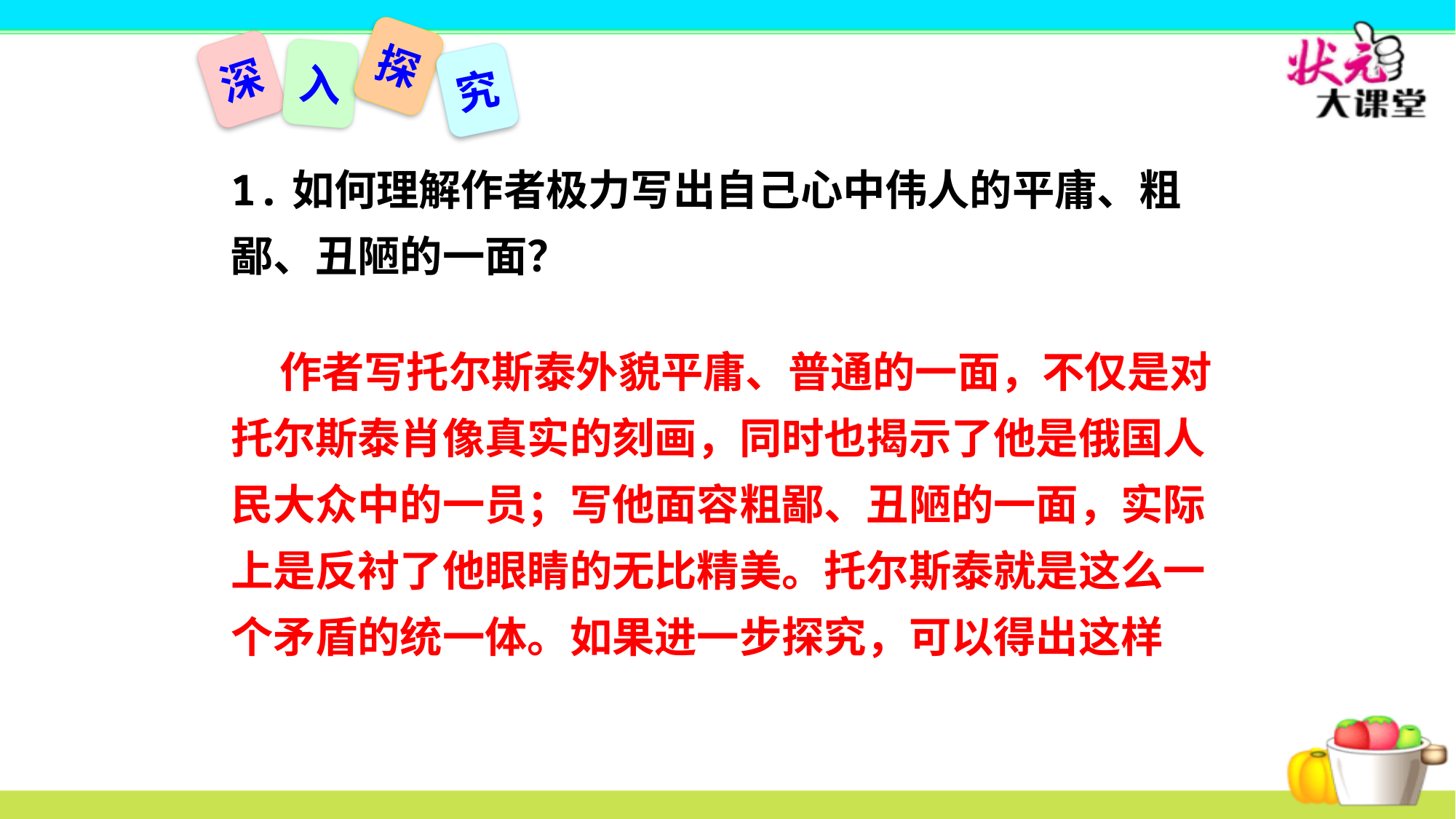

探
深
入
究
1.如何理解作者极力写出自己心中伟人的平庸、粗鄙、丑陋的一面？
    作者写托尔斯泰外貌平庸、普通的一面，不仅是对托尔斯泰肖像真实的刻画，同时也揭示了他是俄国人民大众中的一员；写他面容粗鄙、丑陋的一面，实际上是反衬了他眼睛的无比精美。托尔斯泰就是这么一个矛盾的统一体。如果进一步探究，可以得出这样